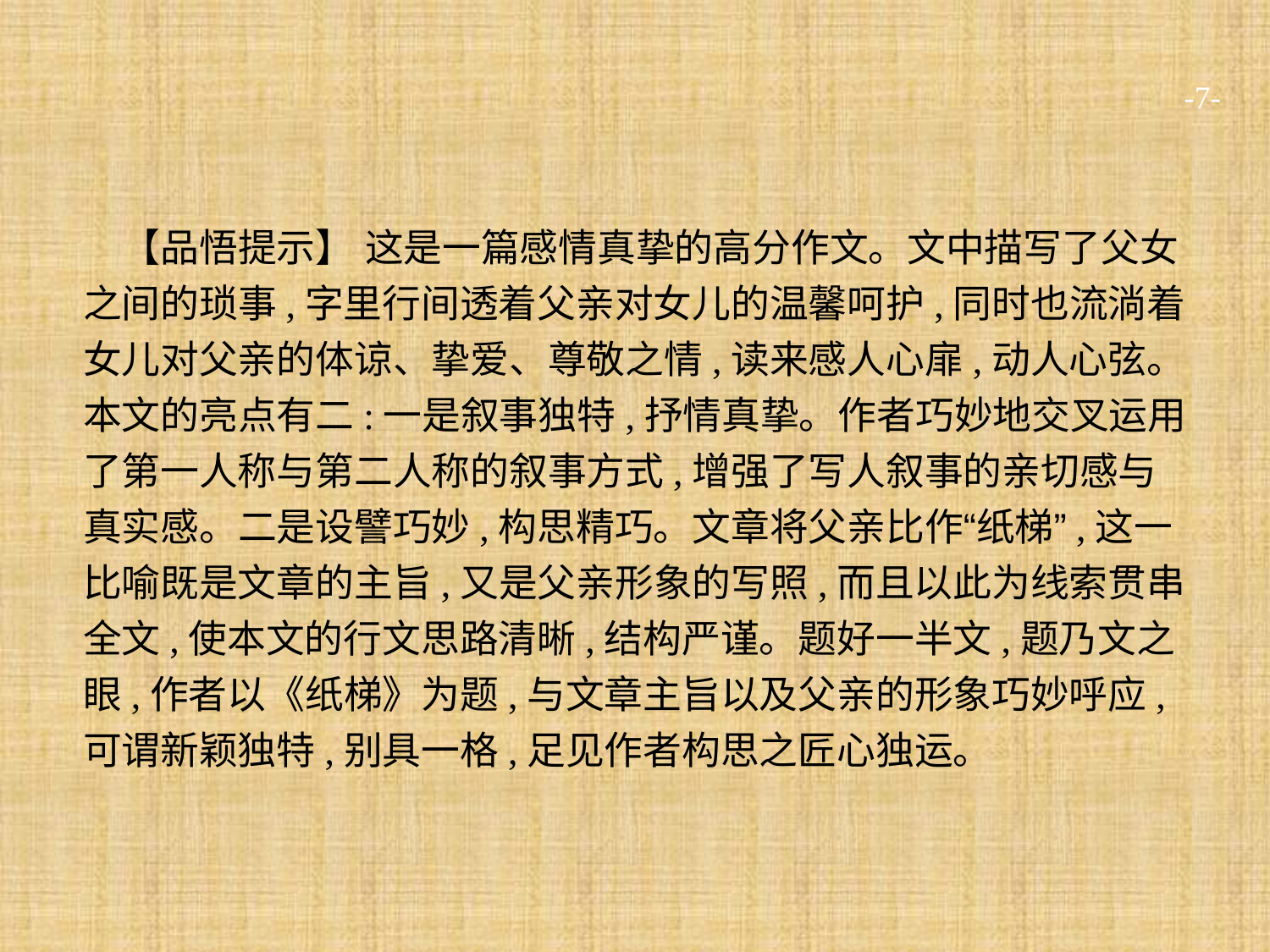

-7-
【品悟提示】 这是一篇感情真挚的高分作文。文中描写了父女之间的琐事,字里行间透着父亲对女儿的温馨呵护,同时也流淌着女儿对父亲的体谅、挚爱、尊敬之情,读来感人心扉,动人心弦。本文的亮点有二:一是叙事独特,抒情真挚。作者巧妙地交叉运用了第一人称与第二人称的叙事方式,增强了写人叙事的亲切感与真实感。二是设譬巧妙,构思精巧。文章将父亲比作“纸梯”,这一比喻既是文章的主旨,又是父亲形象的写照,而且以此为线索贯串全文,使本文的行文思路清晰,结构严谨。题好一半文,题乃文之眼,作者以《纸梯》为题,与文章主旨以及父亲的形象巧妙呼应,可谓新颖独特,别具一格,足见作者构思之匠心独运。